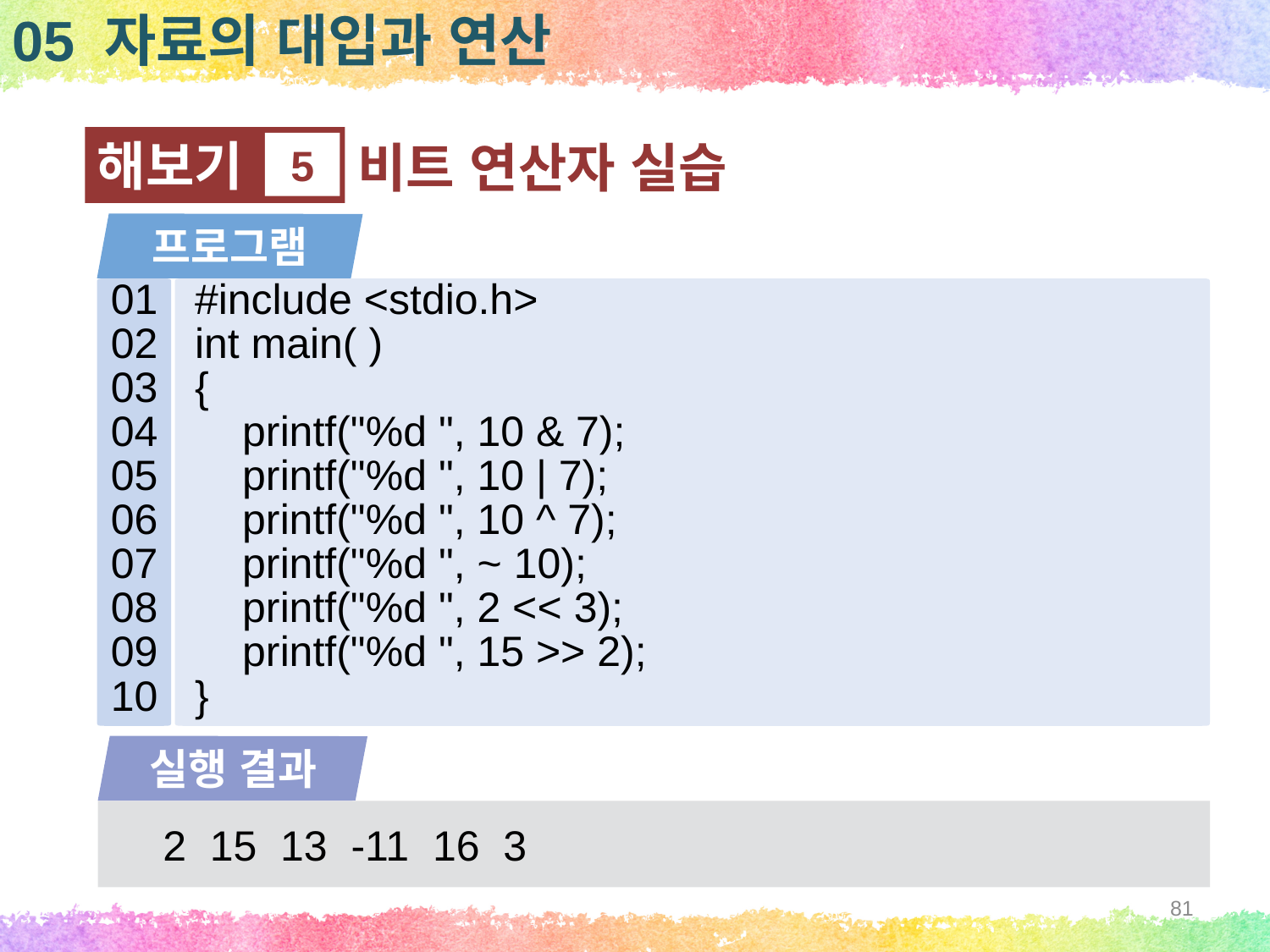

05 자료의 대입과 연산
해보기
5
비트 연산자 실습
프로그램
01
02
03
04
05
06
07
08
09
10
#include <stdio.h>
int main( )
{
    printf("%d ", 10 & 7);
    printf("%d ", 10 | 7);
    printf("%d ", 10 ^ 7);
    printf("%d ", ~ 10);
    printf("%d ", 2 << 3);
    printf("%d ", 15 >> 2);
}
실행 결과
2  15  13  -11  16  3
81